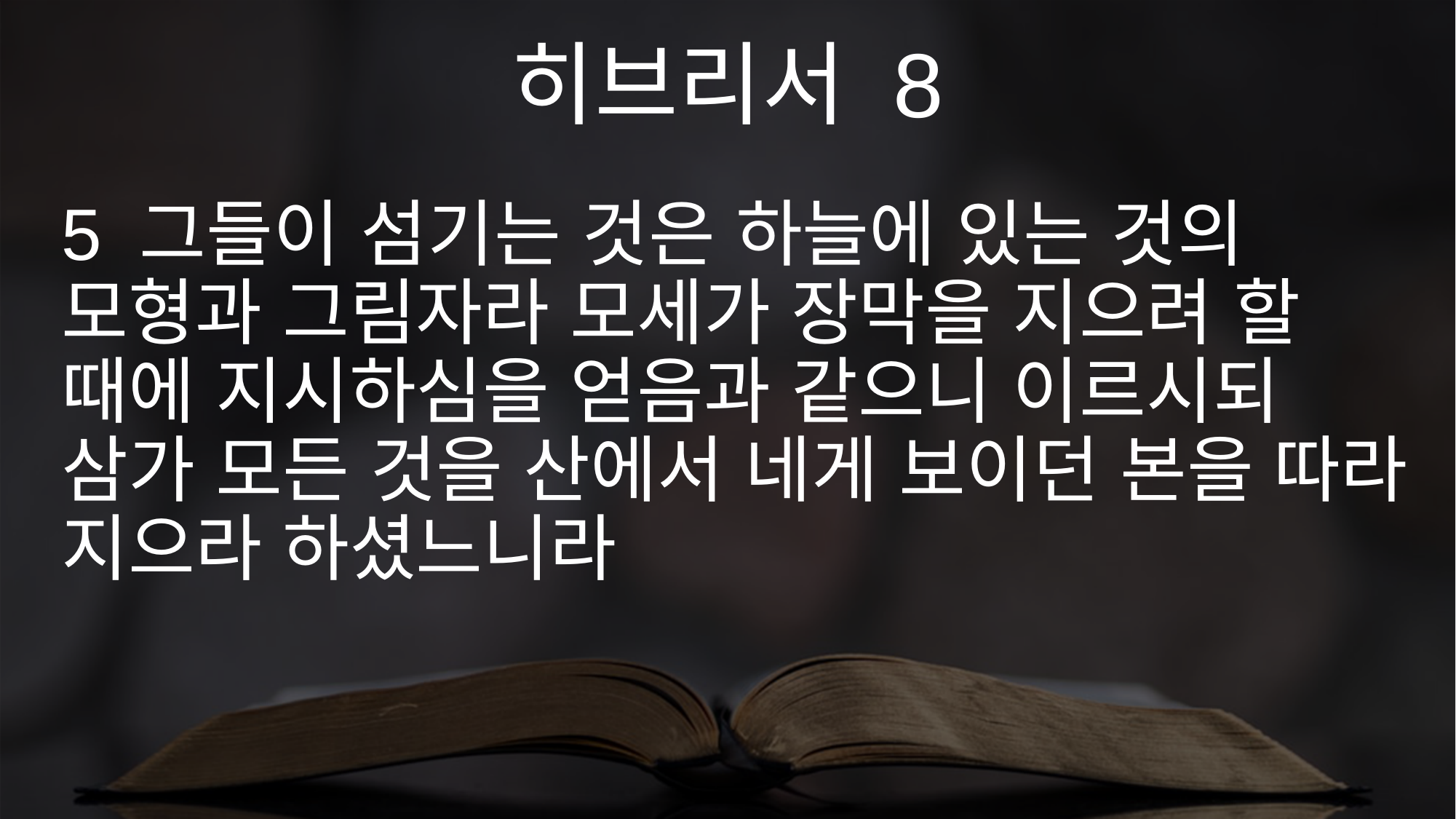

히브리서 8
5 그들이 섬기는 것은 하늘에 있는 것의 모형과 그림자라 모세가 장막을 지으려 할 때에 지시하심을 얻음과 같으니 이르시되 삼가 모든 것을 산에서 네게 보이던 본을 따라 지으라 하셨느니라